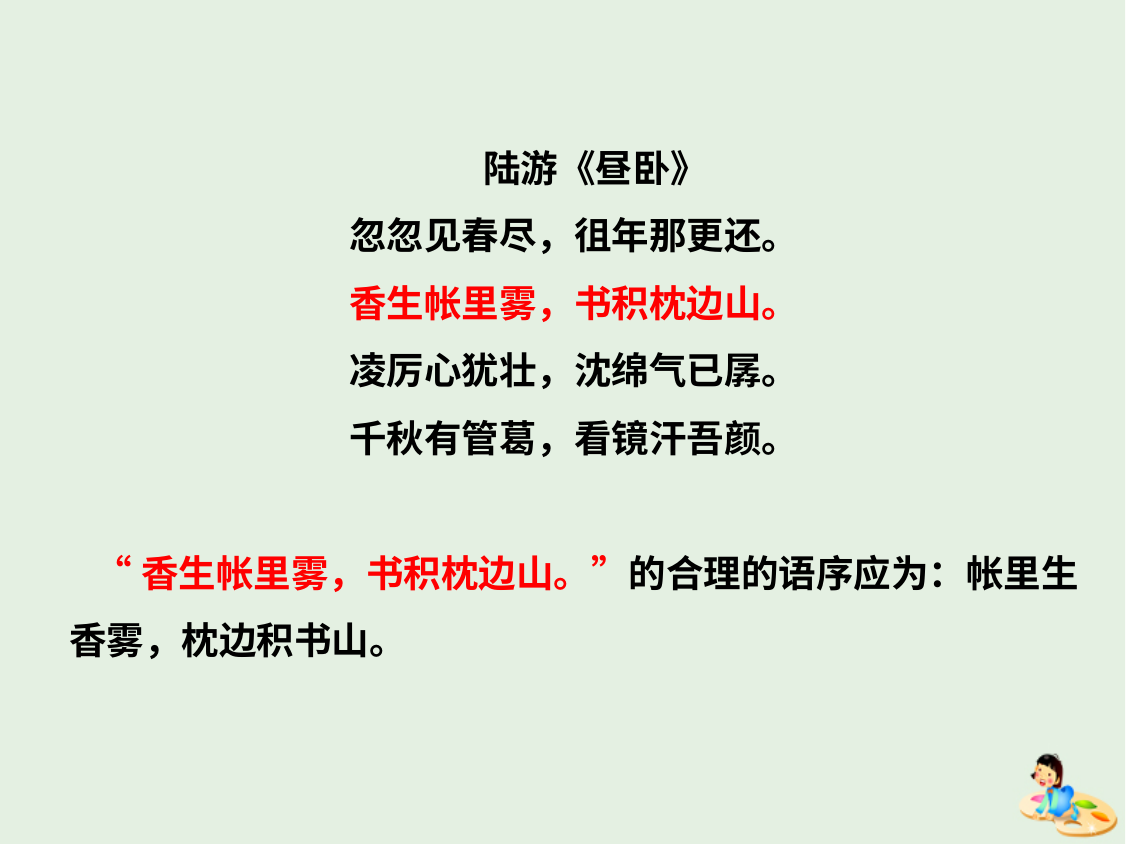

陆游《昼卧》
忽忽见春尽，徂年那更还。
香生帐里雾，书积枕边山。
凌厉心犹壮，沈绵气已孱。
千秋有管葛，看镜汗吾颜。

   “香生帐里雾，书积枕边山。”的合理的语序应为：帐里生香雾，枕边积书山。